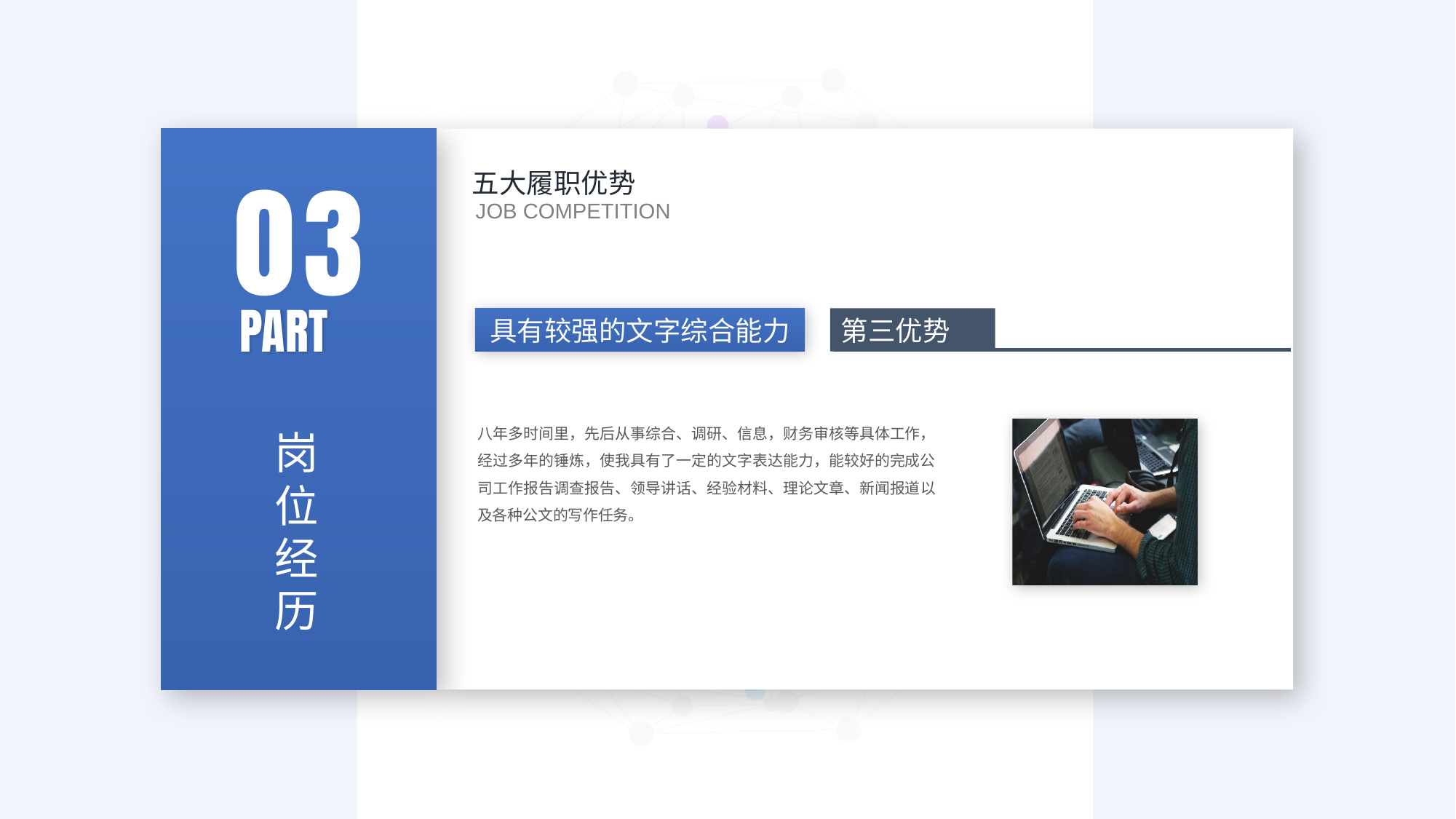

五大履职优势
JOB COMPETITION
具有较强的文字综合能力
第三优势
八年多时间里，先后从事综合、调研、信息，财务审核等具体工作，经过多年的锤炼，使我具有了一定的文字表达能力，能较好的完成公司工作报告调查报告、领导讲话、经验材料、理论文章、新闻报道以及各种公文的写作任务。